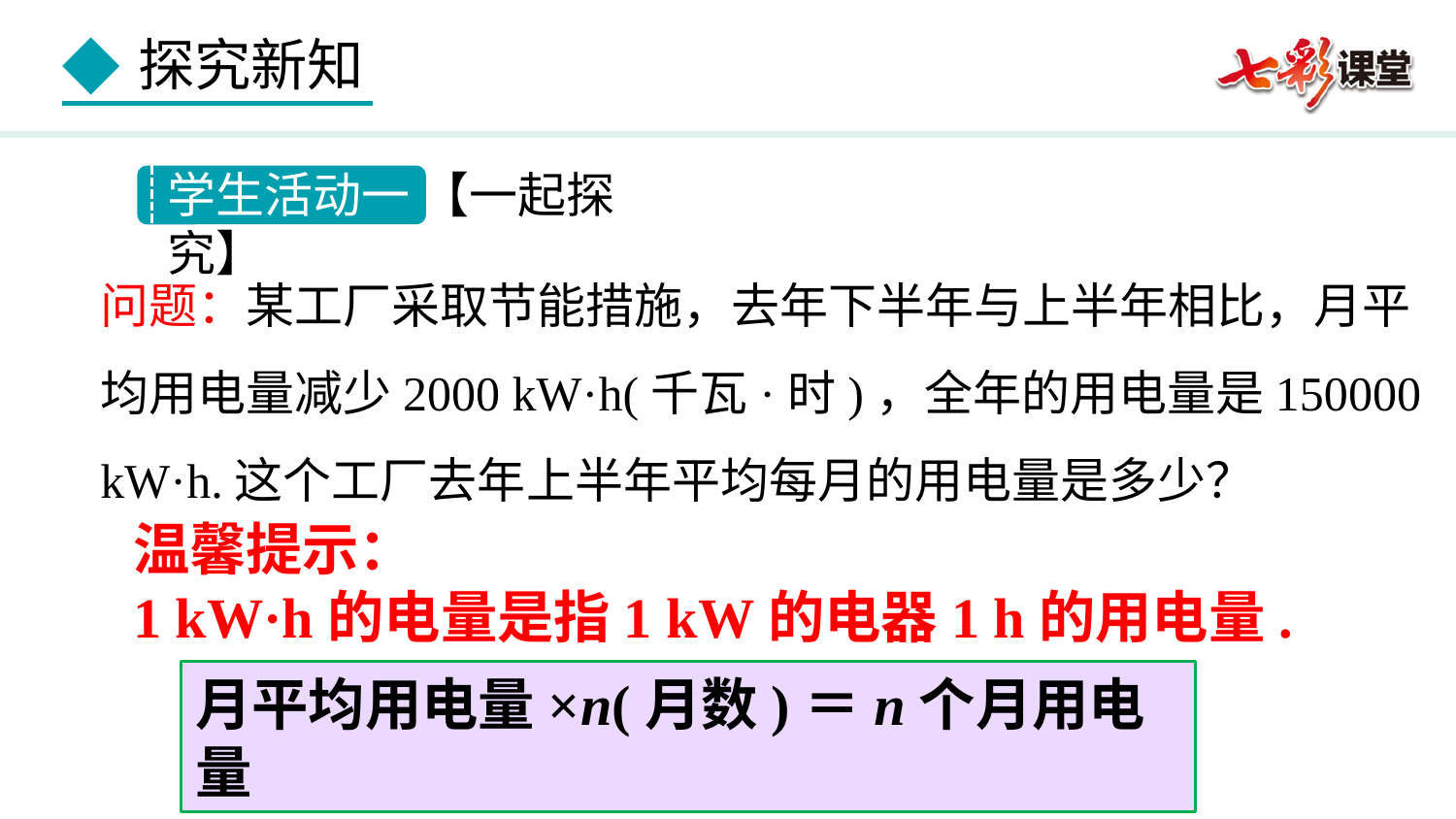

学生活动一 【一起探究】

问题：某工厂采取节能措施，去年下半年与上半年相比，月平均用电量减少2000 kW·h(千瓦·时)，全年的用电量是150000 kW·h.这个工厂去年上半年平均每月的用电量是多少？
温馨提示：
1 kW·h的电量是指1 kW的电器1 h的用电量.
月平均用电量×n(月数)＝n个月用电量